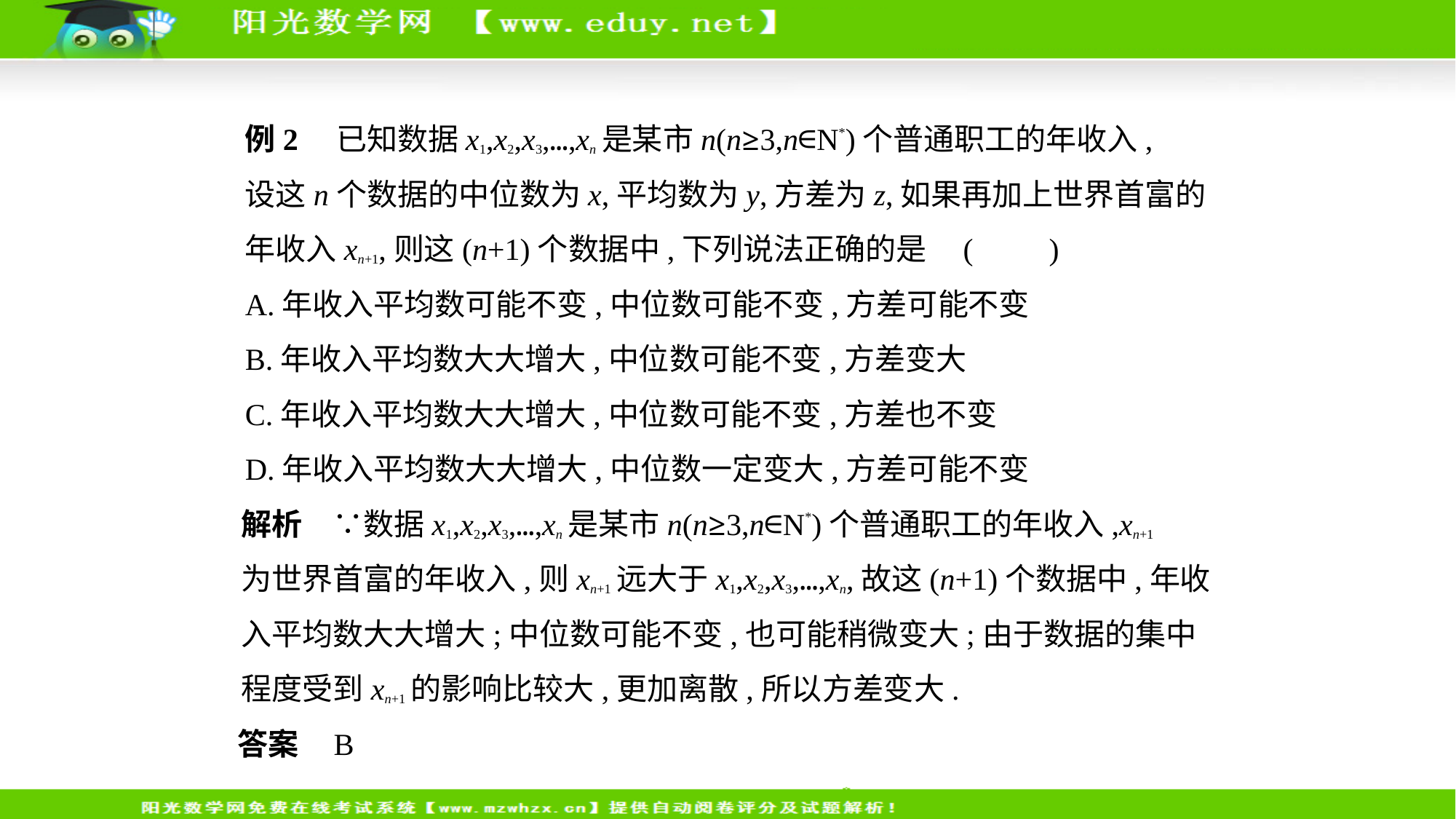

例2　已知数据x1,x2,x3,…,xn是某市n(n≥3,n∈N*)个普通职工的年收入,
设这n个数据的中位数为x,平均数为y,方差为z,如果再加上世界首富的
年收入xn+1,则这(n+1)个数据中,下列说法正确的是 (　　)
A.年收入平均数可能不变,中位数可能不变,方差可能不变
B.年收入平均数大大增大,中位数可能不变,方差变大
C.年收入平均数大大增大,中位数可能不变,方差也不变
D.年收入平均数大大增大,中位数一定变大,方差可能不变
解析　∵数据x1,x2,x3,…,xn是某市n(n≥3,n∈N*)个普通职工的年收入,xn+1
为世界首富的年收入,则xn+1远大于x1,x2,x3,…,xn,故这(n+1)个数据中,年收
入平均数大大增大;中位数可能不变,也可能稍微变大;由于数据的集中
程度受到xn+1的影响比较大,更加离散,所以方差变大.
答案    B